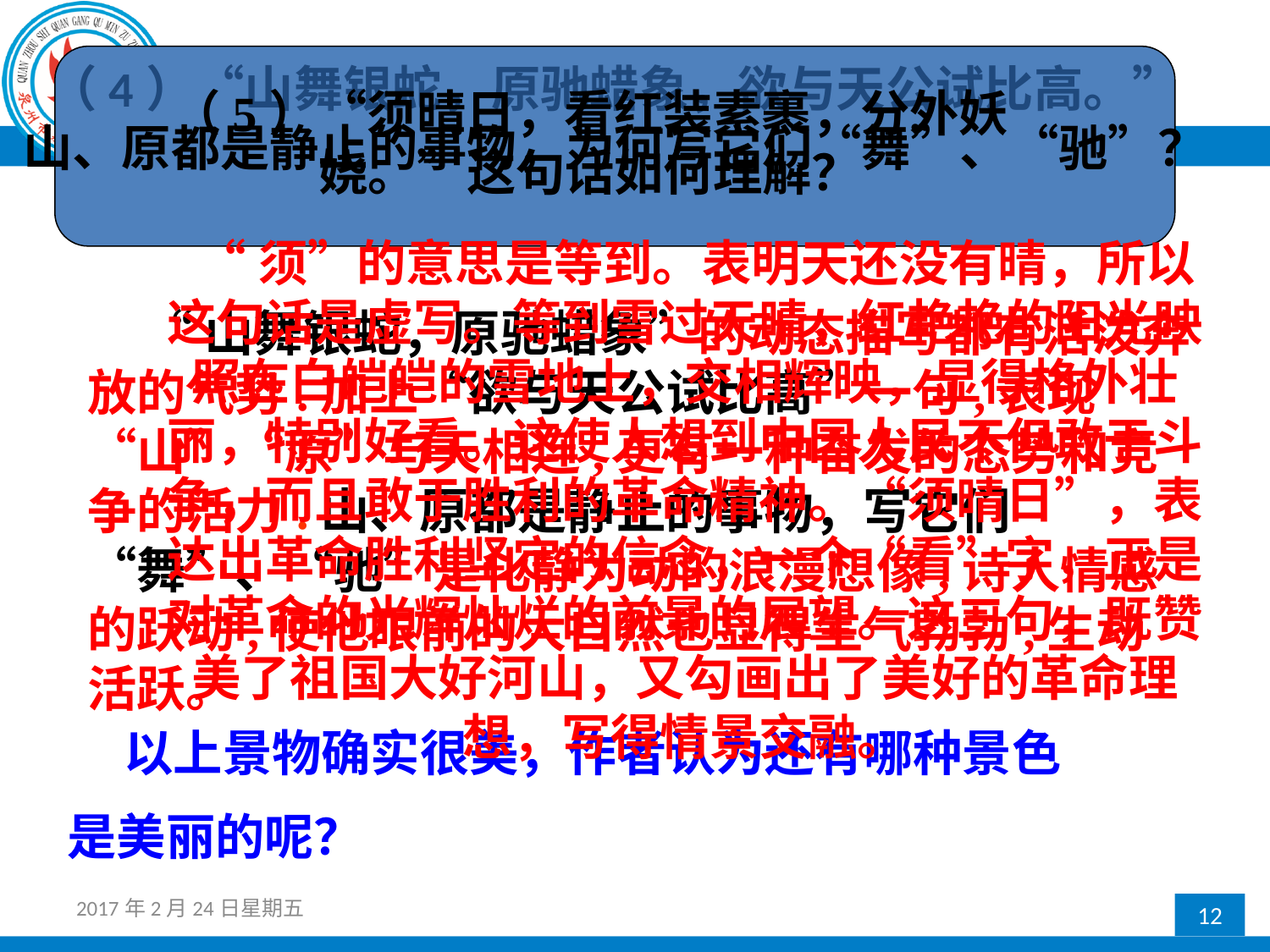

（4）“山舞银蛇，原驰蜡象，欲与天公试比高。”
山、原都是静止的事物，为何写它们“舞”、“驰”？

（5）“须晴日，看红装素裹，分外妖娆。”这句话如何理解？
  “须”的意思是等到。表明天还没有晴，所以这句话是虚写。等到雪过天晴，红艳艳的阳光映照在白皑皑的雪地上，交相辉映，显得格外壮丽，特别好看。这使人想到中国人民不但敢于斗争，而且敢于胜利的革命精神。“须晴日”，表达出革命胜利坚定的信念，一个“看”字，正是对革命的光辉灿烂的前景的展望。这三句，既赞美了祖国大好河山，又勾画出了美好的革命理想，写得情景交融。
     “山舞银蛇，原驰蜡象”的动态描写都有活泼奔放的气势.加上“欲与天公试比高”一句,表现“山”“原”与天相连,更有一种奋发的态势和竞争的活力.山、原都是静止的事物，写它们“舞”、“驰”是化静为动的浪漫想像,诗人情感的跃动,使他眼前的大自然也显得生气勃勃,生动活跃。
    以上景物确实很美，作者认为还有哪种景色
是美丽的呢？
2017年2月24日星期五